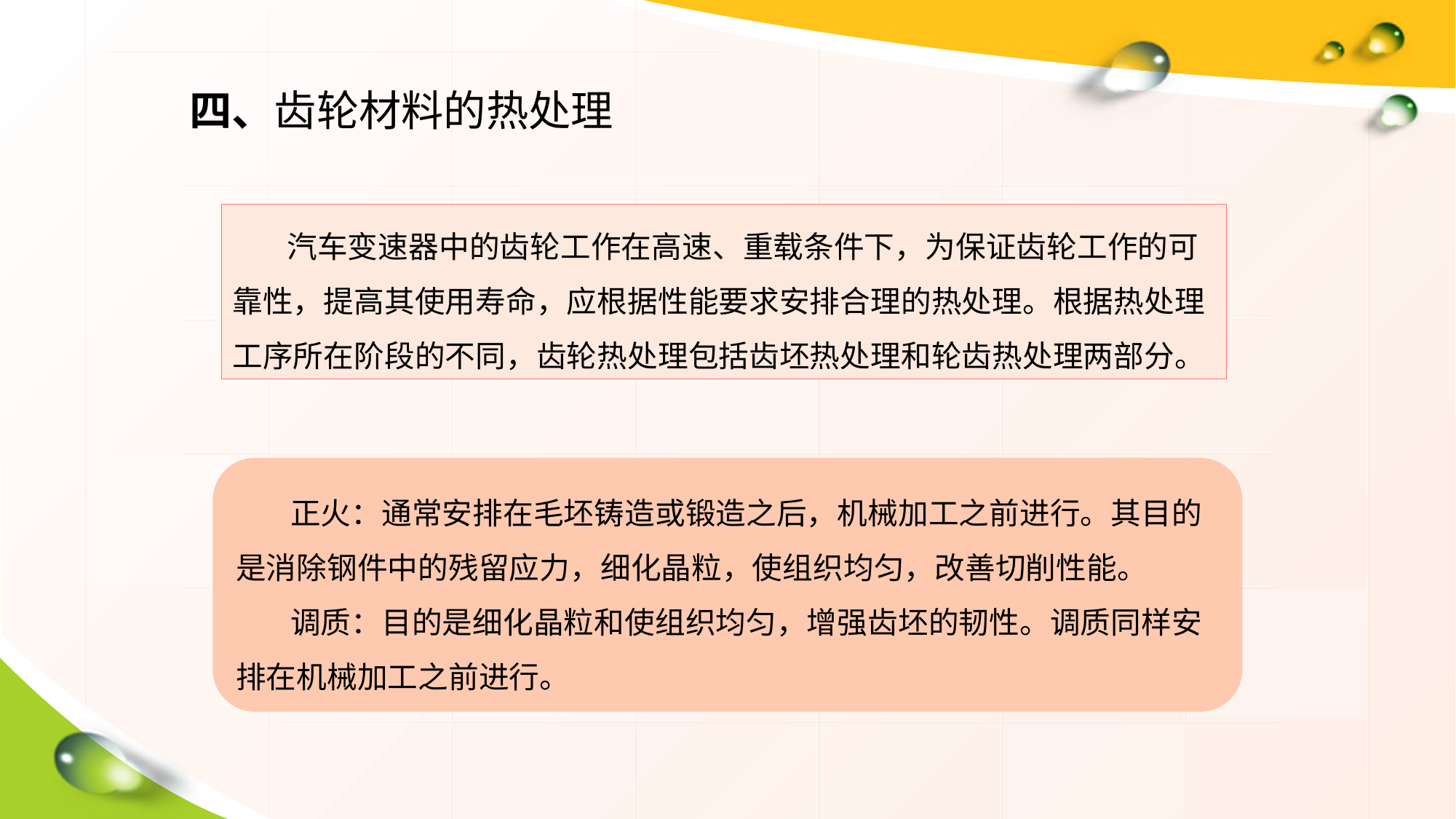

四、齿轮材料的热处理
汽车变速器中的齿轮工作在高速、重载条件下，为保证齿轮工作的可靠性，提高其使用寿命，应根据性能要求安排合理的热处理。根据热处理工序所在阶段的不同，齿轮热处理包括齿坯热处理和轮齿热处理两部分。
正火：通常安排在毛坯铸造或锻造之后，机械加工之前进行。其目的是消除钢件中的残留应力，细化晶粒，使组织均匀，改善切削性能。
调质：目的是细化晶粒和使组织均匀，增强齿坯的韧性。调质同样安排在机械加工之前进行。